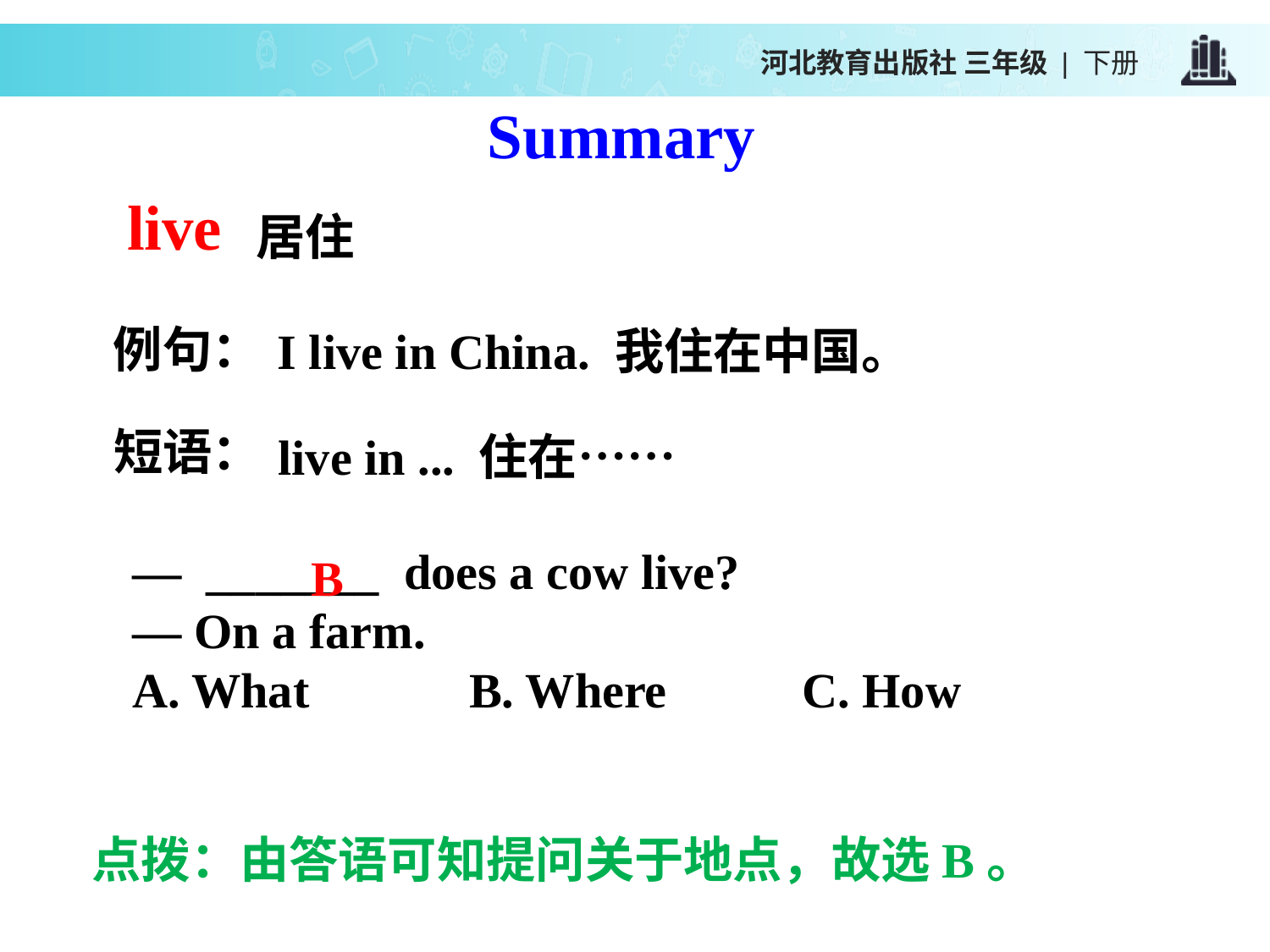

河北教育出版社 三年级 | 下册
Summary
居住
live
I live in China. 我住在中国。
例句：
live in ... 住在……
短语：
—  _______  does a cow live?
— On a farm.
A. What             B. Where           C. How
B
点拨：由答语可知提问关于地点，故选B。